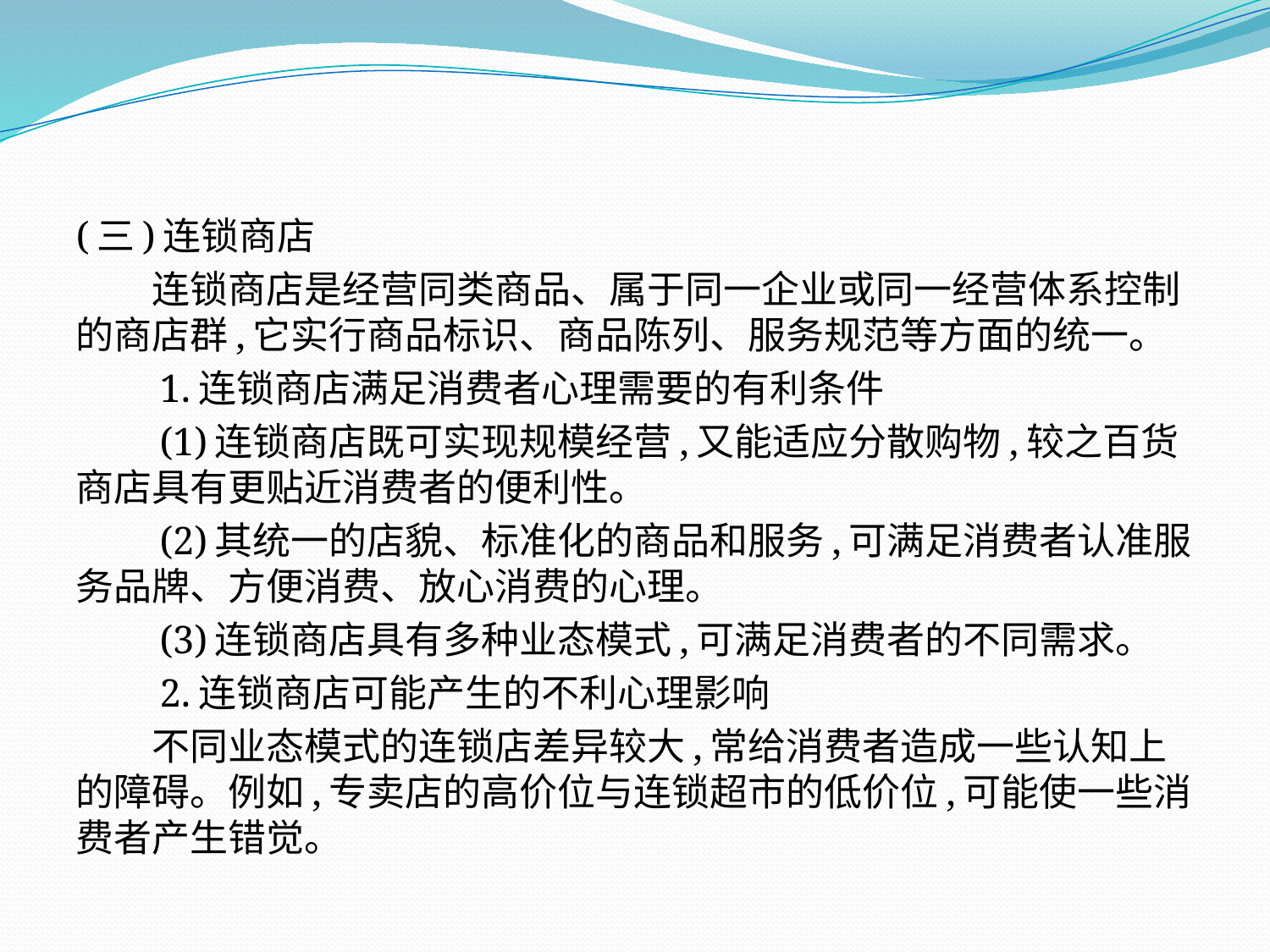

(三)连锁商店
　　连锁商店是经营同类商品、属于同一企业或同一经营体系控制的商店群,它实行商品标识、商品陈列、服务规范等方面的统一。
　　1.连锁商店满足消费者心理需要的有利条件
　　(1)连锁商店既可实现规模经营,又能适应分散购物,较之百货商店具有更贴近消费者的便利性。
　　(2)其统一的店貌、标准化的商品和服务,可满足消费者认准服务品牌、方便消费、放心消费的心理。
　　(3)连锁商店具有多种业态模式,可满足消费者的不同需求。
　　2.连锁商店可能产生的不利心理影响
　　不同业态模式的连锁店差异较大,常给消费者造成一些认知上的障碍。例如,专卖店的高价位与连锁超市的低价位,可能使一些消费者产生错觉。